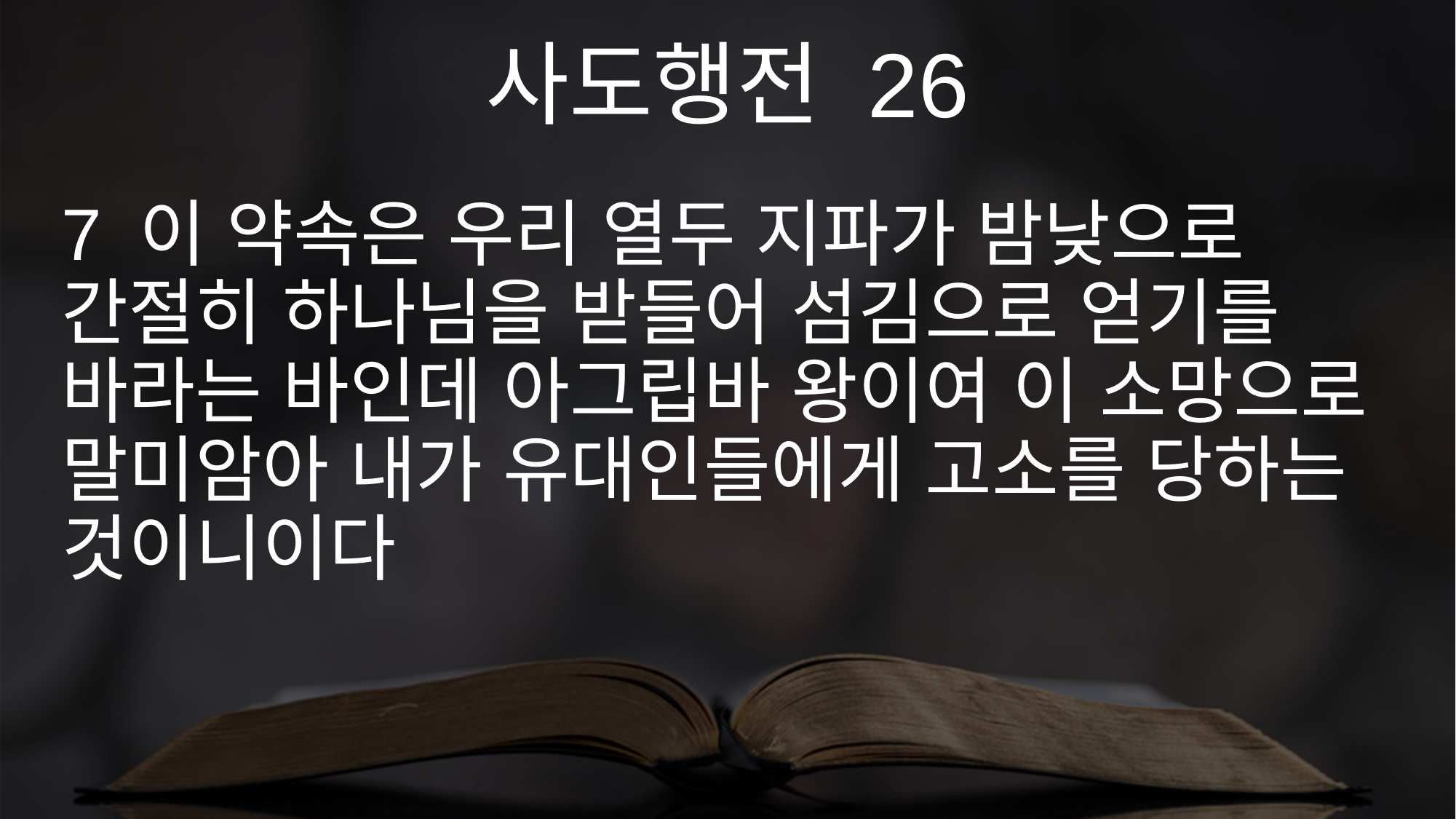

사도행전 26
7 이 약속은 우리 열두 지파가 밤낮으로 간절히 하나님을 받들어 섬김으로 얻기를 바라는 바인데 아그립바 왕이여 이 소망으로 말미암아 내가 유대인들에게 고소를 당하는 것이니이다